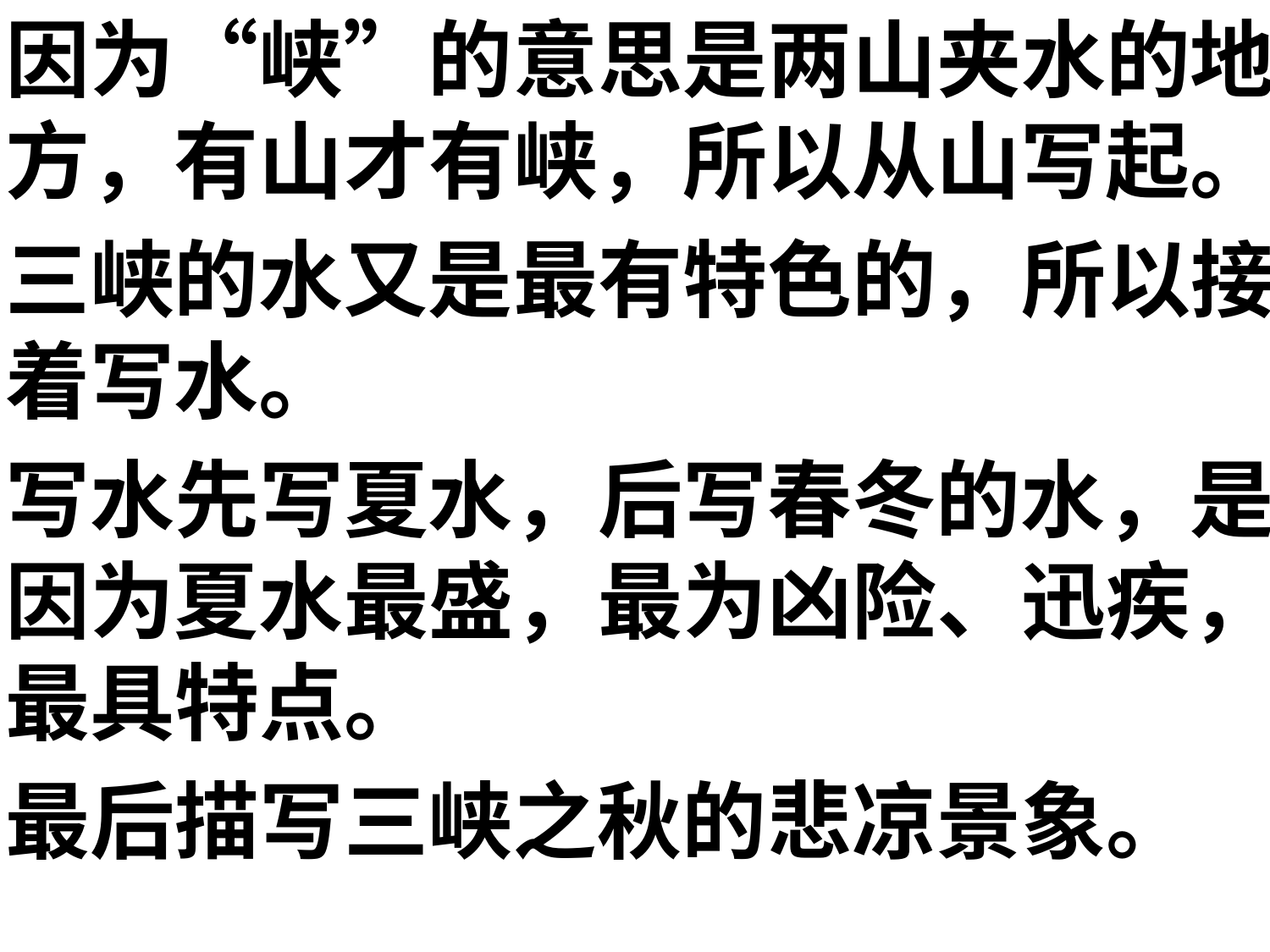

因为“峡”的意思是两山夹水的地方，有山才有峡，所以从山写起。
三峡的水又是最有特色的，所以接着写水。
写水先写夏水，后写春冬的水，是因为夏水最盛，最为凶险、迅疾，最具特点。
最后描写三峡之秋的悲凉景象。